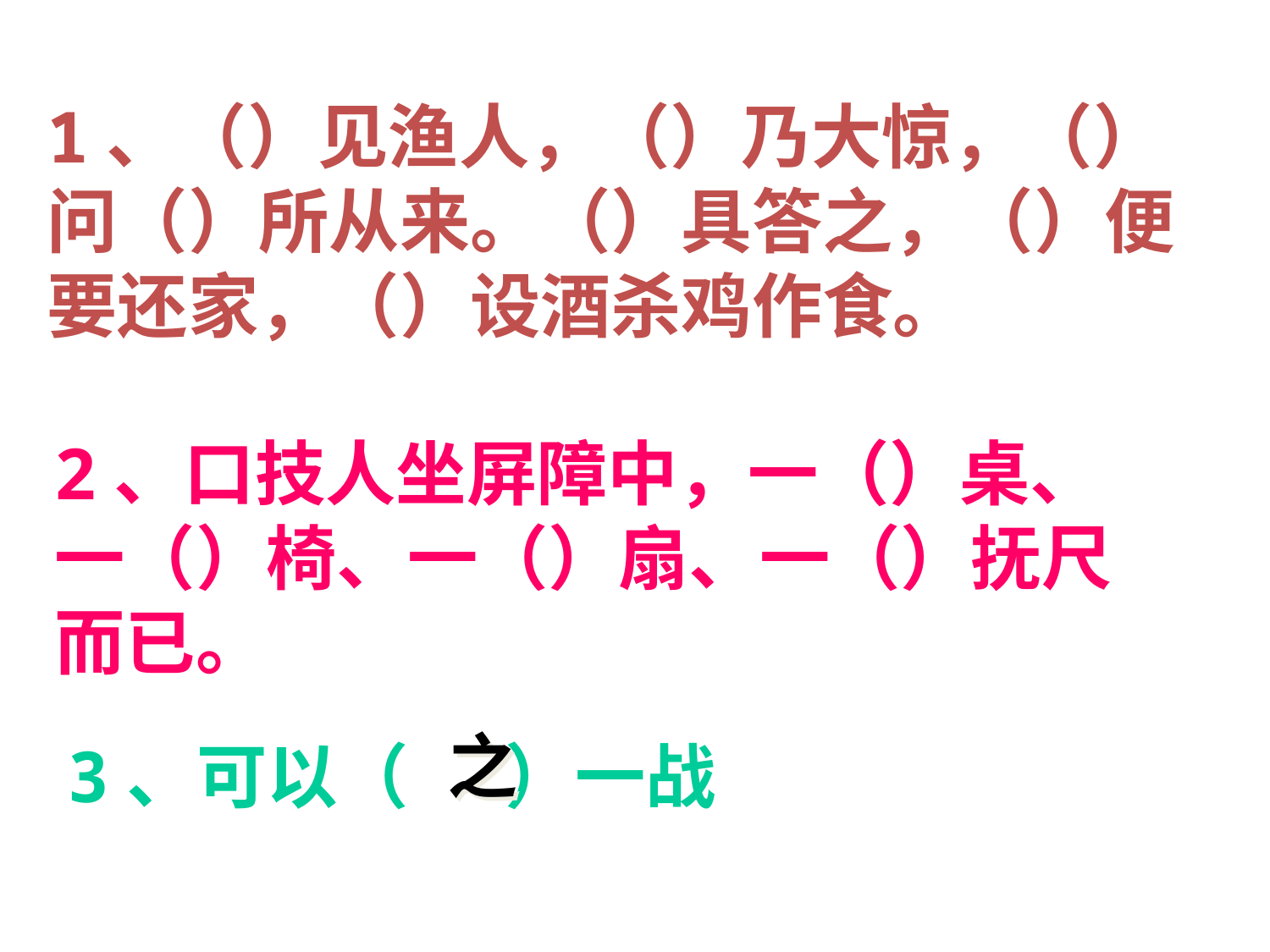

1、（）见渔人，（）乃大惊，（）问（）所从来。（）具答之，（）便要还家，（）设酒杀鸡作食。
2、口技人坐屏障中，一（）桌、一（）椅、一（）扇、一（）抚尺而已。
之
3、可以（      ）一战